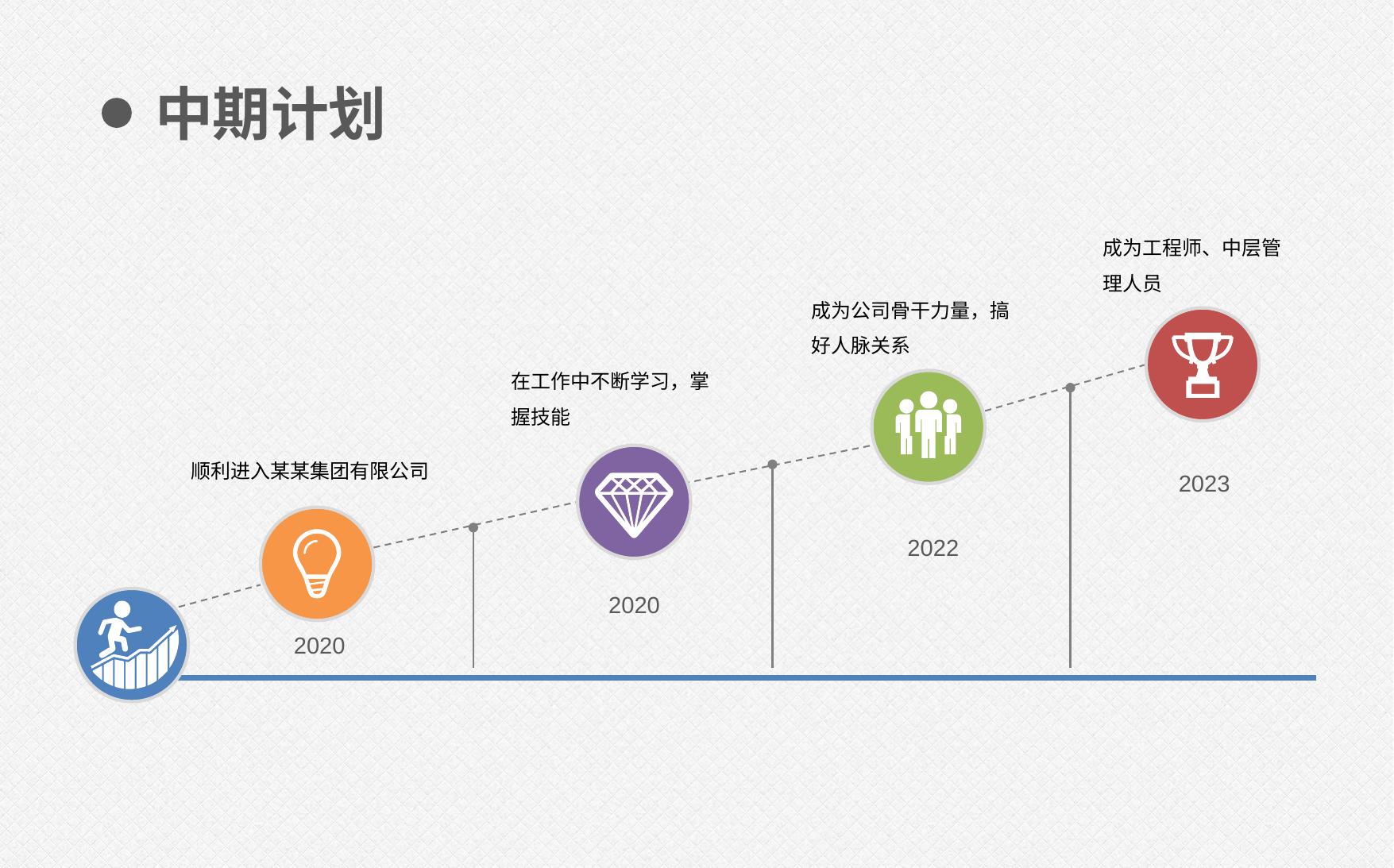

中期计划

成为工程师、中层管理人员
成为公司骨干力量，搞好人脉关系

在工作中不断学习，掌握技能

顺利进入某某集团有限公司

2023

2022

2020

2020